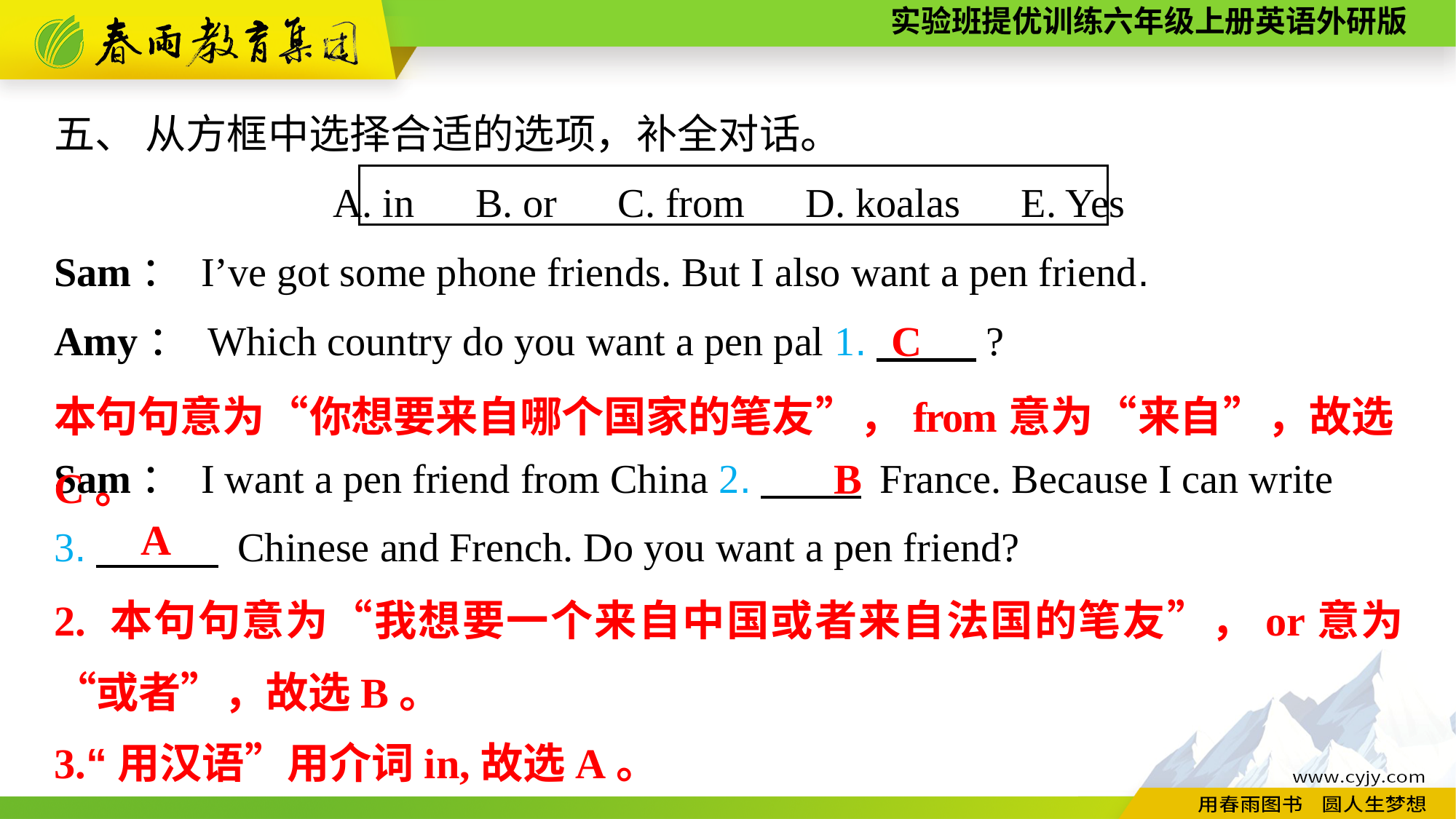

五、 从方框中选择合适的选项，补全对话。
A. in　B. or　C. from　D. koalas　E. Yes
Sam： I’ve got some phone friends. But I also want a pen friend.
Amy： Which country do you want a pen pal 1.　　  ?

Sam： I want a pen friend from China 2.　　   France. Because I can write
3.　　　 Chinese and French. Do you want a pen friend?

C
本句句意为“你想要来自哪个国家的笔友”，from意为“来自”，故选C。
B
A
2. 本句句意为“我想要一个来自中国或者来自法国的笔友”，or意为“或者”，故选B。
3.“用汉语”用介词in,故选A。